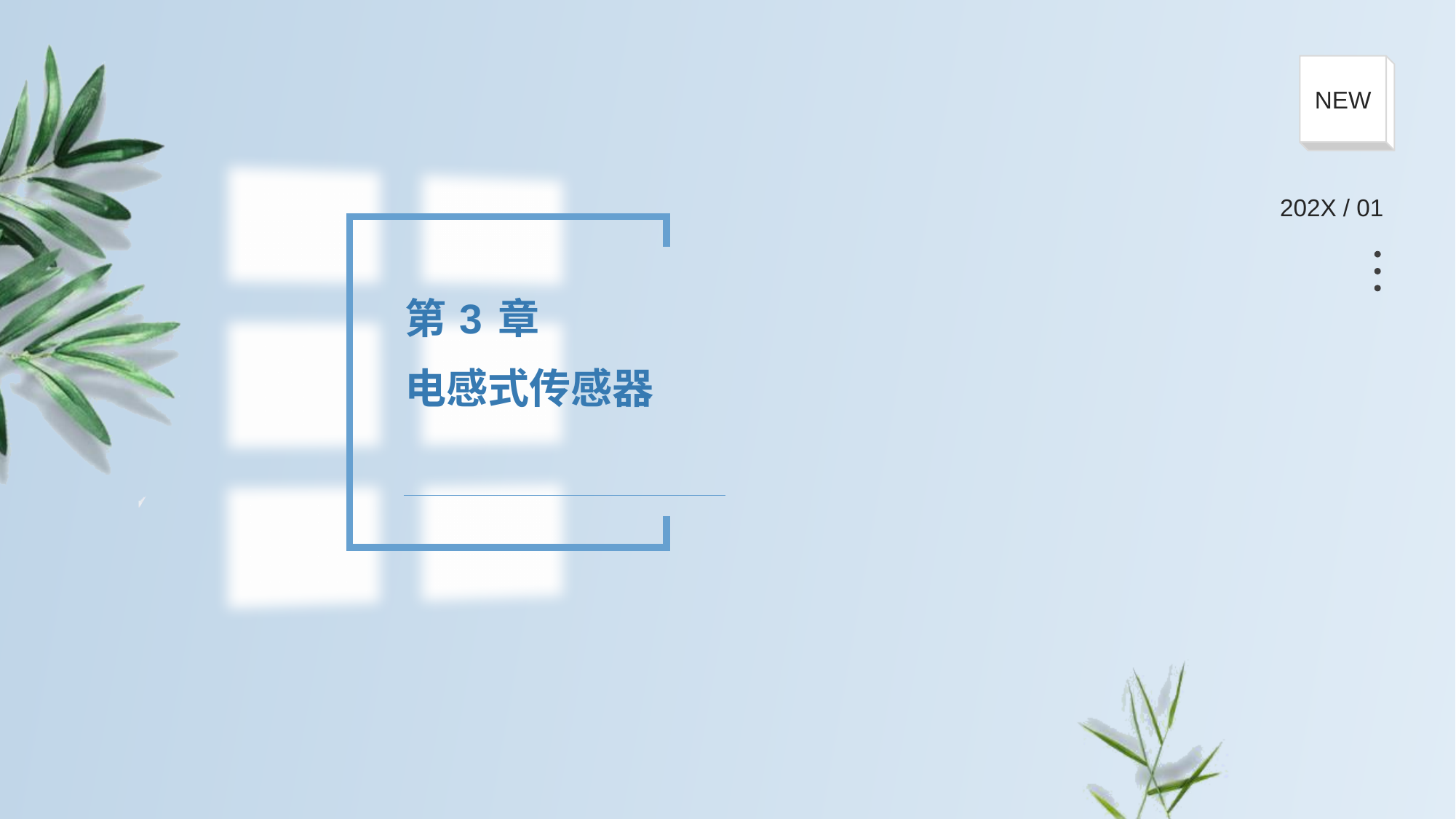

NEW
202X / 01
第 3 章
电感式传感器